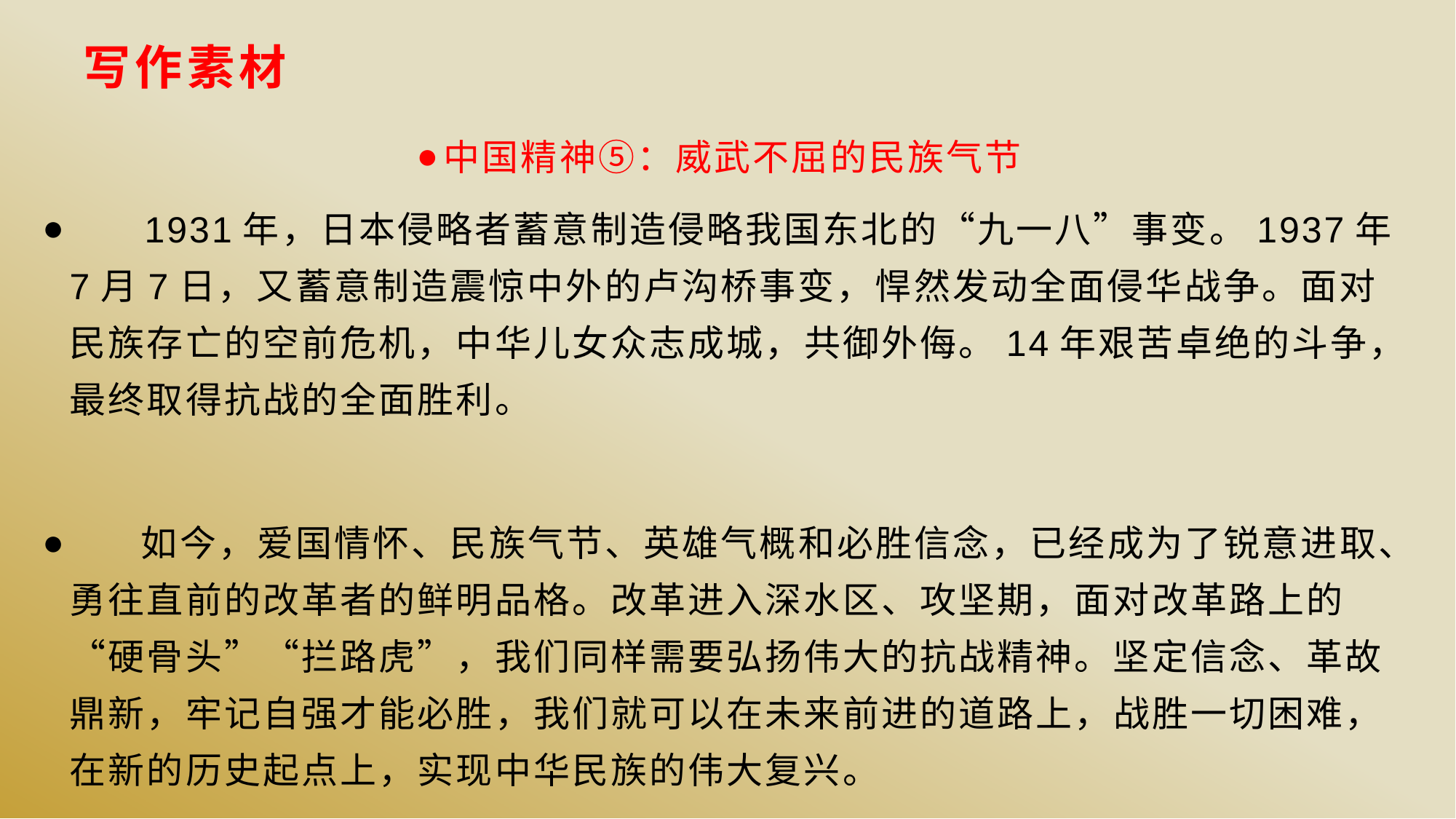

# 写作素材
中国精神⑤：威武不屈的民族气节
      1931年，日本侵略者蓄意制造侵略我国东北的“九一八”事变。1937年7月7日，又蓄意制造震惊中外的卢沟桥事变，悍然发动全面侵华战争。面对民族存亡的空前危机，中华儿女众志成城，共御外侮。14年艰苦卓绝的斗争，最终取得抗战的全面胜利。

      如今，爱国情怀、民族气节、英雄气概和必胜信念，已经成为了锐意进取、勇往直前的改革者的鲜明品格。改革进入深水区、攻坚期，面对改革路上的“硬骨头”“拦路虎”，我们同样需要弘扬伟大的抗战精神。坚定信念、革故鼎新，牢记自强才能必胜，我们就可以在未来前进的道路上，战胜一切困难，在新的历史起点上，实现中华民族的伟大复兴。